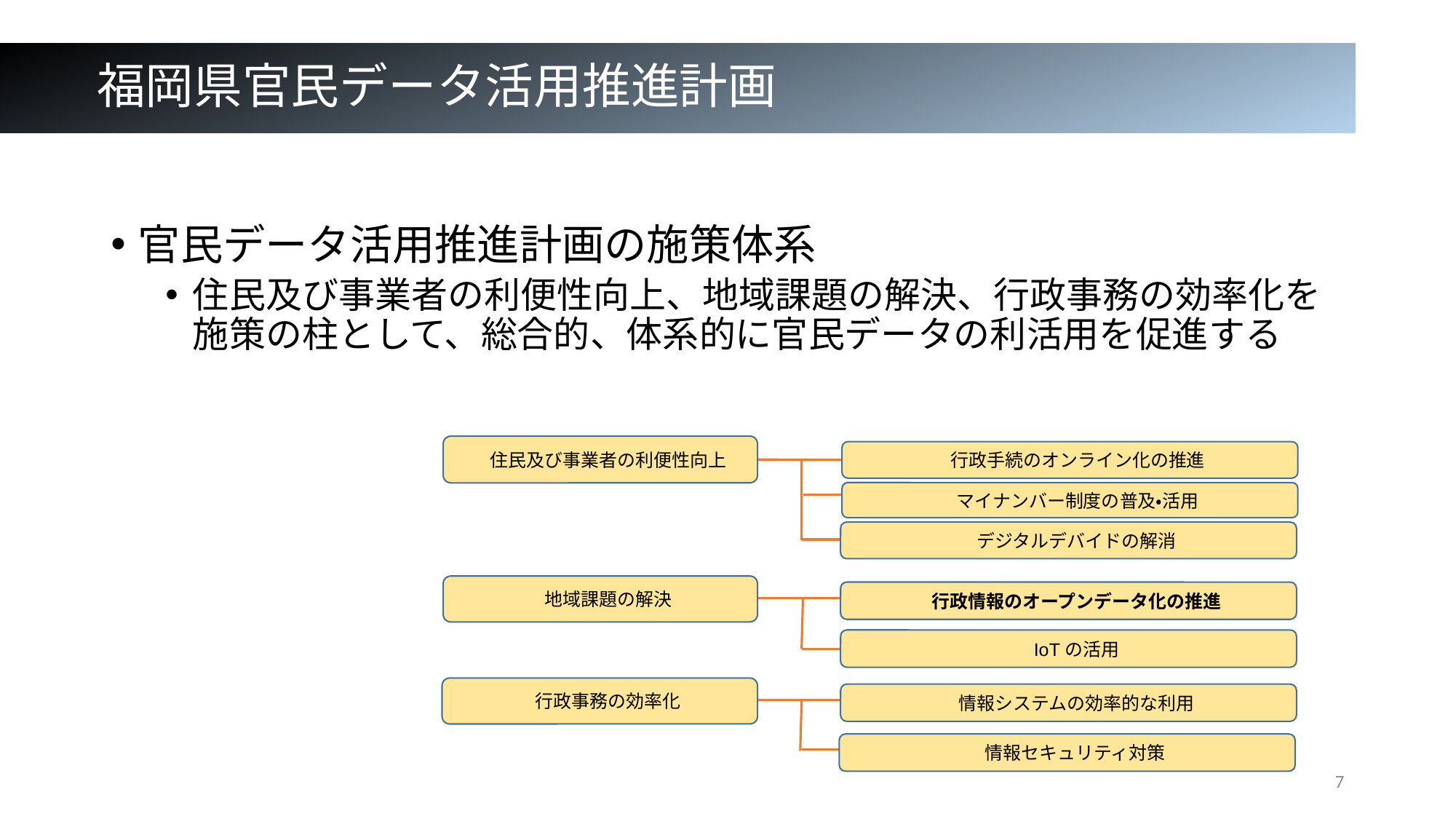

# 福岡県官民データ活用推進計画
官民データ活用推進計画の施策体系
住民及び事業者の利便性向上、地域課題の解決、行政事務の効率化を施策の柱として、総合的、体系的に官民データの利活用を促進する
住民及び事業者の利便性向上
行政手続のオンライン化の推進
マイナンバー制度の普及・活用
デジタルデバイドの解消
地域課題の解決
行政情報のオープンデータ化の推進
IoTの活用
行政事務の効率化
情報システムの効率的な利用
情報セキュリティ対策
7